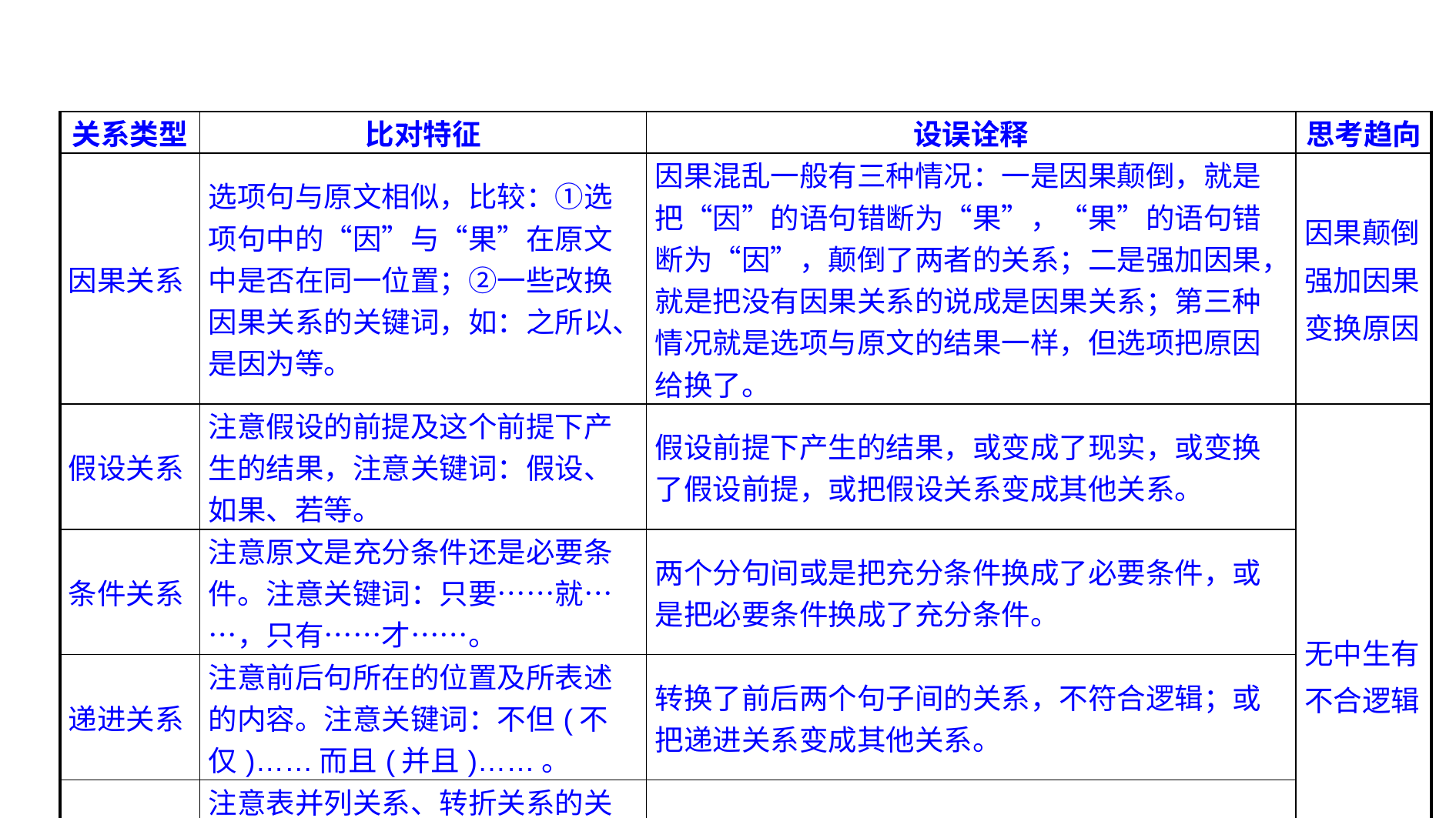

| 关系类型 | 比对特征 | 设误诠释 | 思考趋向 |
| --- | --- | --- | --- |
| 因果关系 | 选项句与原文相似，比较：①选项句中的“因”与“果”在原文中是否在同一位置；②一些改换因果关系的关键词，如：之所以、是因为等。 | 因果混乱一般有三种情况：一是因果颠倒，就是把“因”的语句错断为“果”，“果”的语句错断为“因”，颠倒了两者的关系；二是强加因果，就是把没有因果关系的说成是因果关系；第三种情况就是选项与原文的结果一样，但选项把原因给换了。 | 因果颠倒 强加因果 变换原因 |
| 假设关系 | 注意假设的前提及这个前提下产生的结果，注意关键词：假设、如果、若等。 | 假设前提下产生的结果，或变成了现实，或变换了假设前提，或把假设关系变成其他关系。 | 无中生有 不合逻辑 |
| 条件关系 | 注意原文是充分条件还是必要条件。注意关键词：只要……就……，只有……才……。 | 两个分句间或是把充分条件换成了必要条件，或是把必要条件换成了充分条件。 |  |
| 递进关系 | 注意前后句所在的位置及所表述的内容。注意关键词：不但(不仅)……而且(并且)……。 | 转换了前后两个句子间的关系，不符合逻辑；或把递进关系变成其他关系。 |  |
| 并列关系 转折关系 | 注意表并列关系、转折关系的关键词，如：一……一……、不是……而是……(表并列)；或：虽然……但是……。 | 把并列关系或转折关系的前后语句转换成了其他关系。 |  |